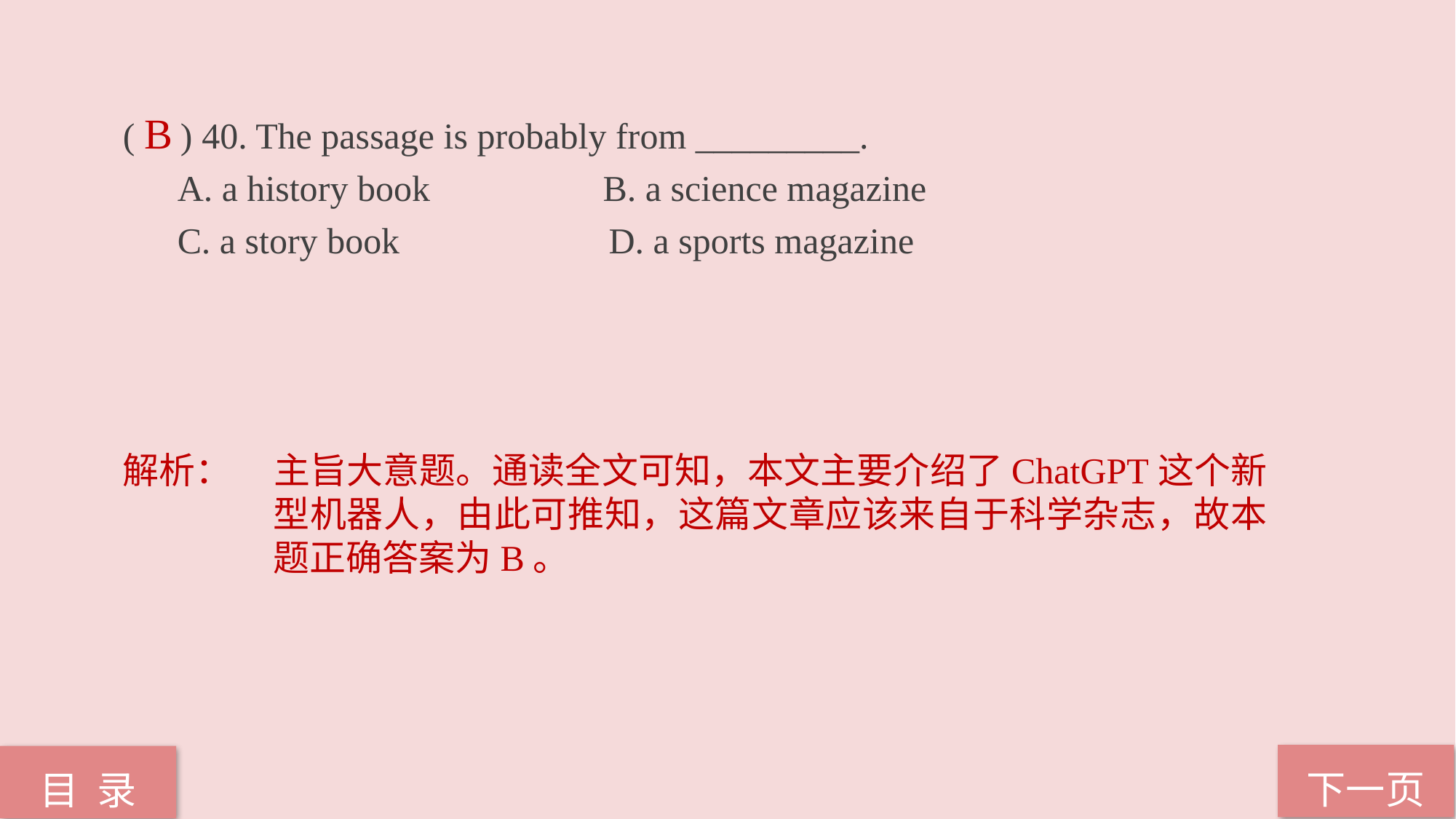

(     ) 40. The passage is probably from _________.
A. a history book                   B. a science magazine
C. a story book                       D. a sports magazine
B
解析：	主旨大意题。通读全文可知，本文主要介绍了ChatGPT这个新型机器人，由此可推知，这篇文章应该来自于科学杂志，故本题正确答案为B。